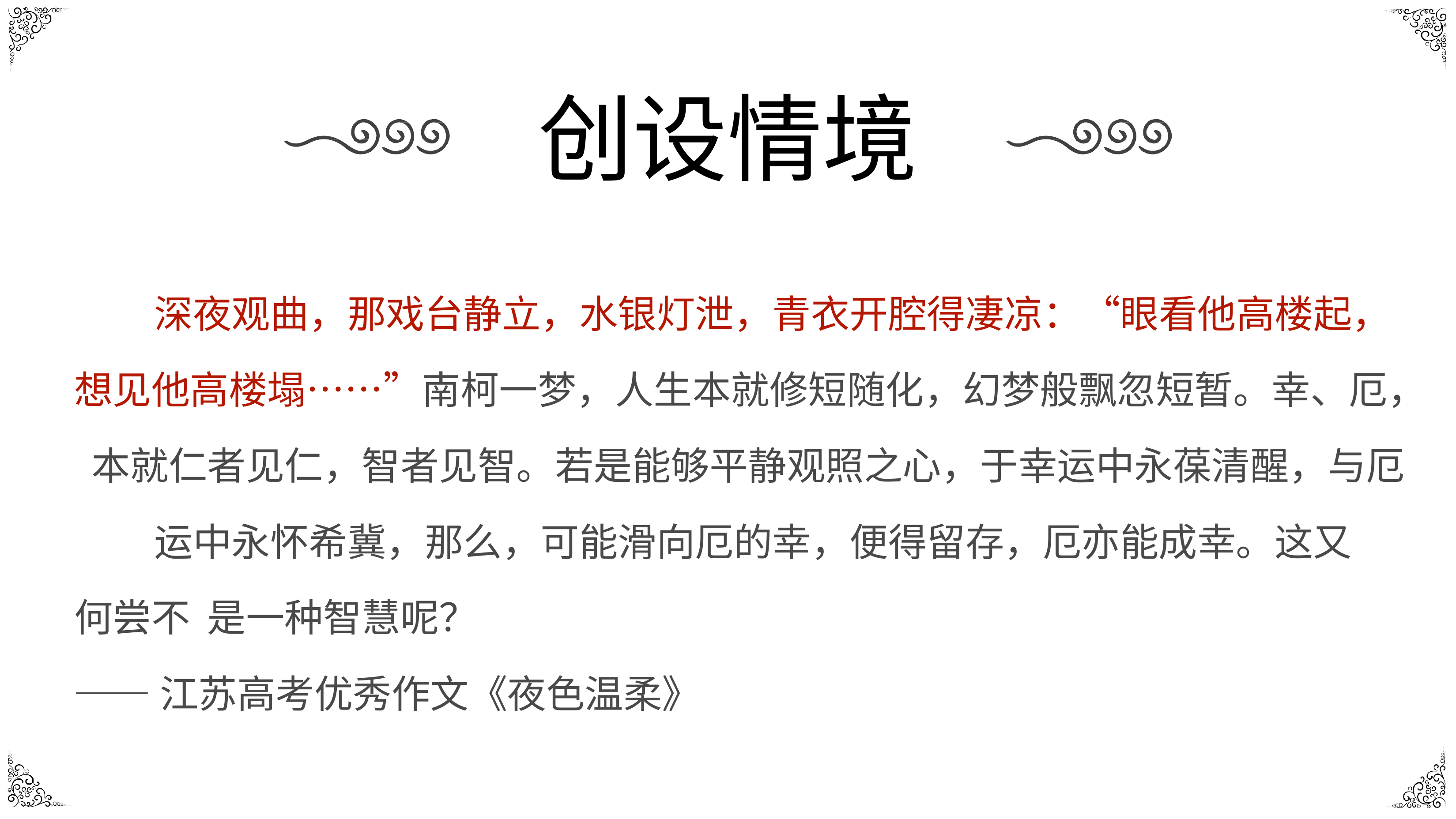

# 创设情境

深夜观曲，那戏台静立，水银灯泄，青衣开腔得凄凉：“眼看他高楼起，  想见他高楼塌……”南柯一梦，人生本就修短随化，幻梦般飘忽短暂。幸、厄，  本就仁者见仁，智者见智。若是能够平静观照之心，于幸运中永葆清醒，与厄
运中永怀希冀，那么，可能滑向厄的幸，便得留存，厄亦能成幸。这又何尝不  是一种智慧呢？
——江苏高考优秀作文《夜色温柔》